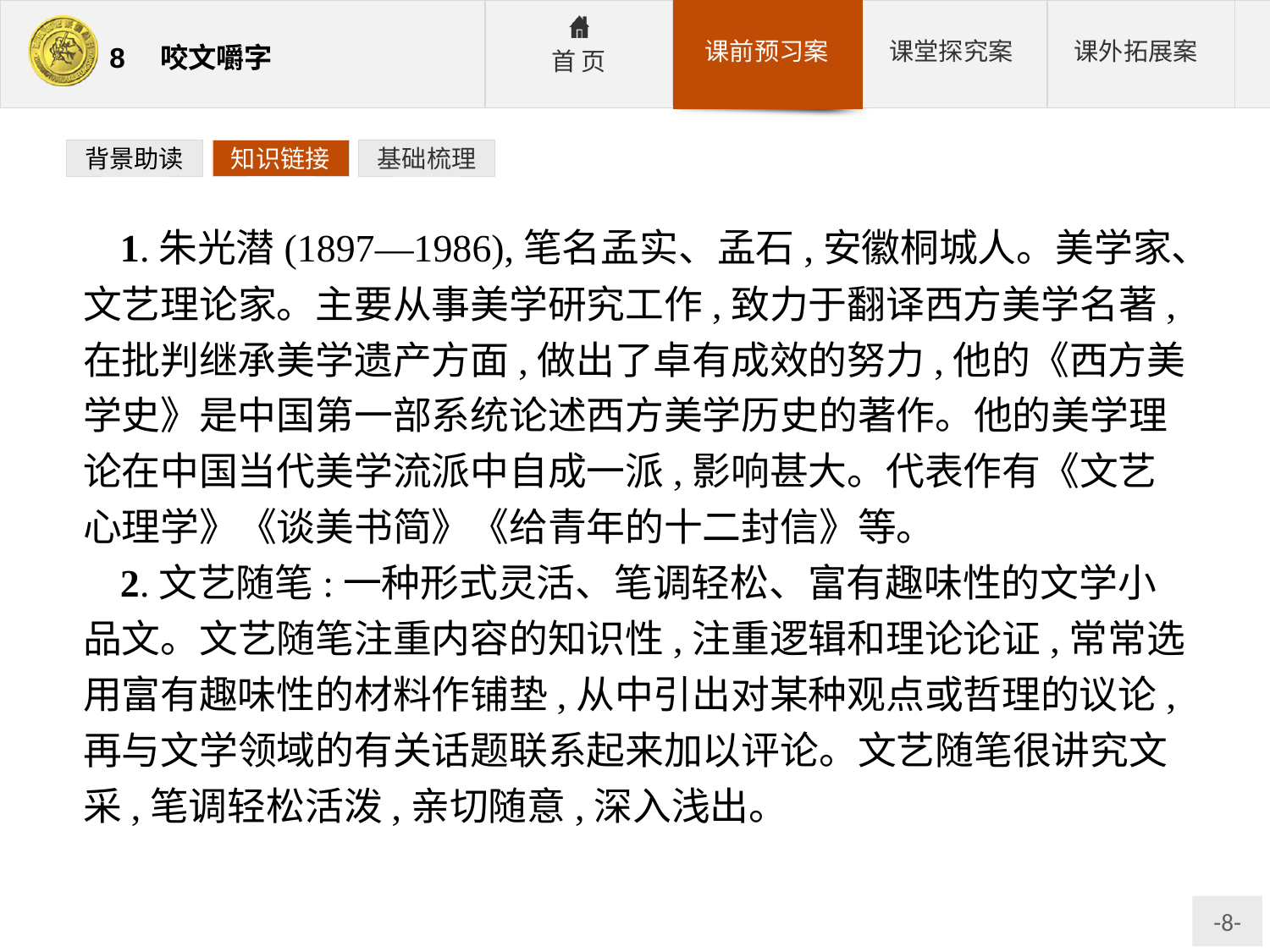

背景助读
知识链接
基础梳理
1.朱光潜(1897—1986),笔名孟实、孟石,安徽桐城人。美学家、文艺理论家。主要从事美学研究工作,致力于翻译西方美学名著,在批判继承美学遗产方面,做出了卓有成效的努力,他的《西方美学史》是中国第一部系统论述西方美学历史的著作。他的美学理论在中国当代美学流派中自成一派,影响甚大。代表作有《文艺心理学》《谈美书简》《给青年的十二封信》等。
2.文艺随笔:一种形式灵活、笔调轻松、富有趣味性的文学小品文。文艺随笔注重内容的知识性,注重逻辑和理论论证,常常选用富有趣味性的材料作铺垫,从中引出对某种观点或哲理的议论,再与文学领域的有关话题联系起来加以评论。文艺随笔很讲究文采,笔调轻松活泼,亲切随意,深入浅出。